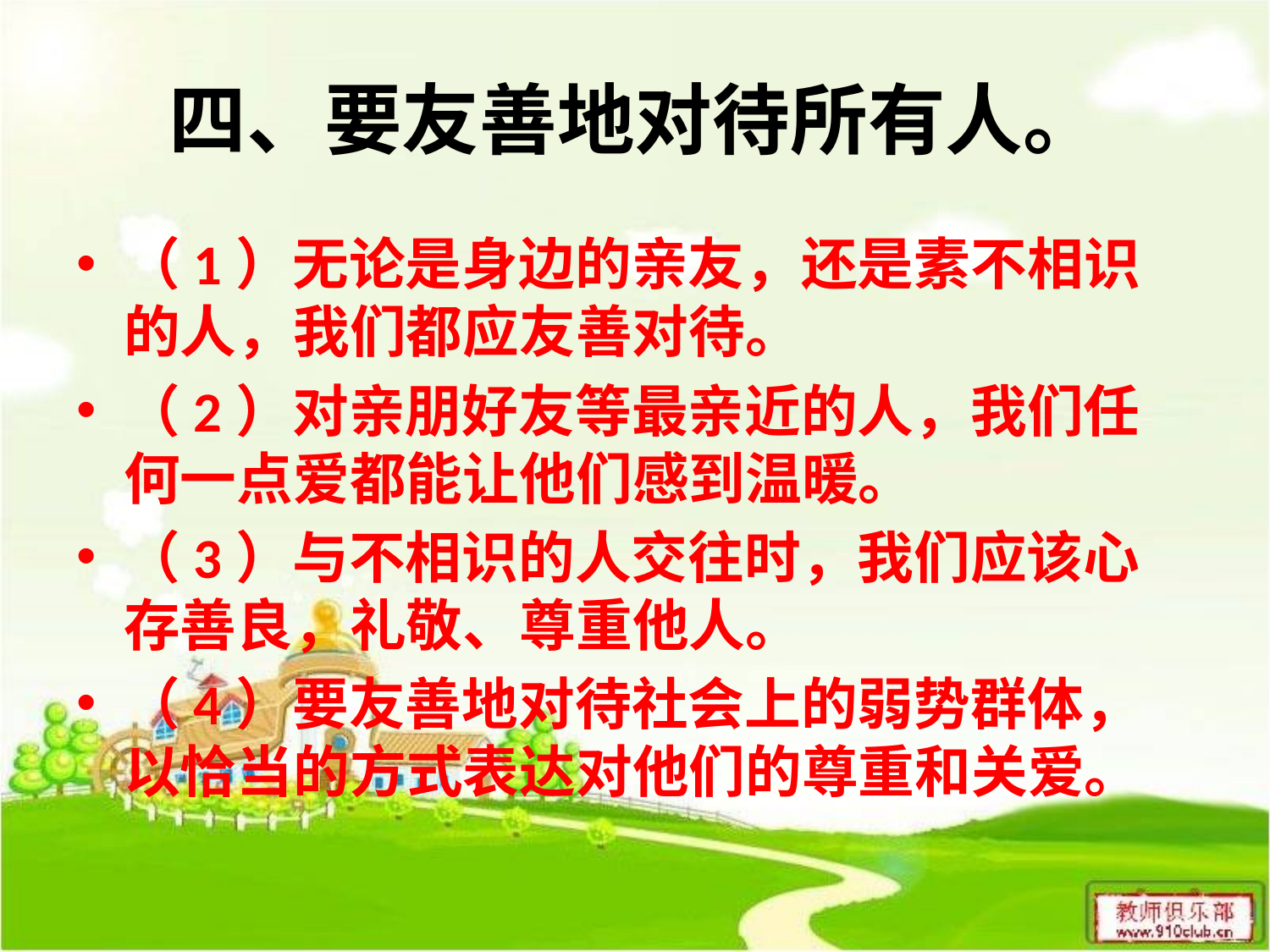

# 四、要友善地对待所有人。
（1）无论是身边的亲友，还是素不相识的人，我们都应友善对待。
（2）对亲朋好友等最亲近的人，我们任何一点爱都能让他们感到温暖。
（3）与不相识的人交往时，我们应该心存善良，礼敬、尊重他人。
（4）要友善地对待社会上的弱势群体，以恰当的方式表达对他们的尊重和关爱。